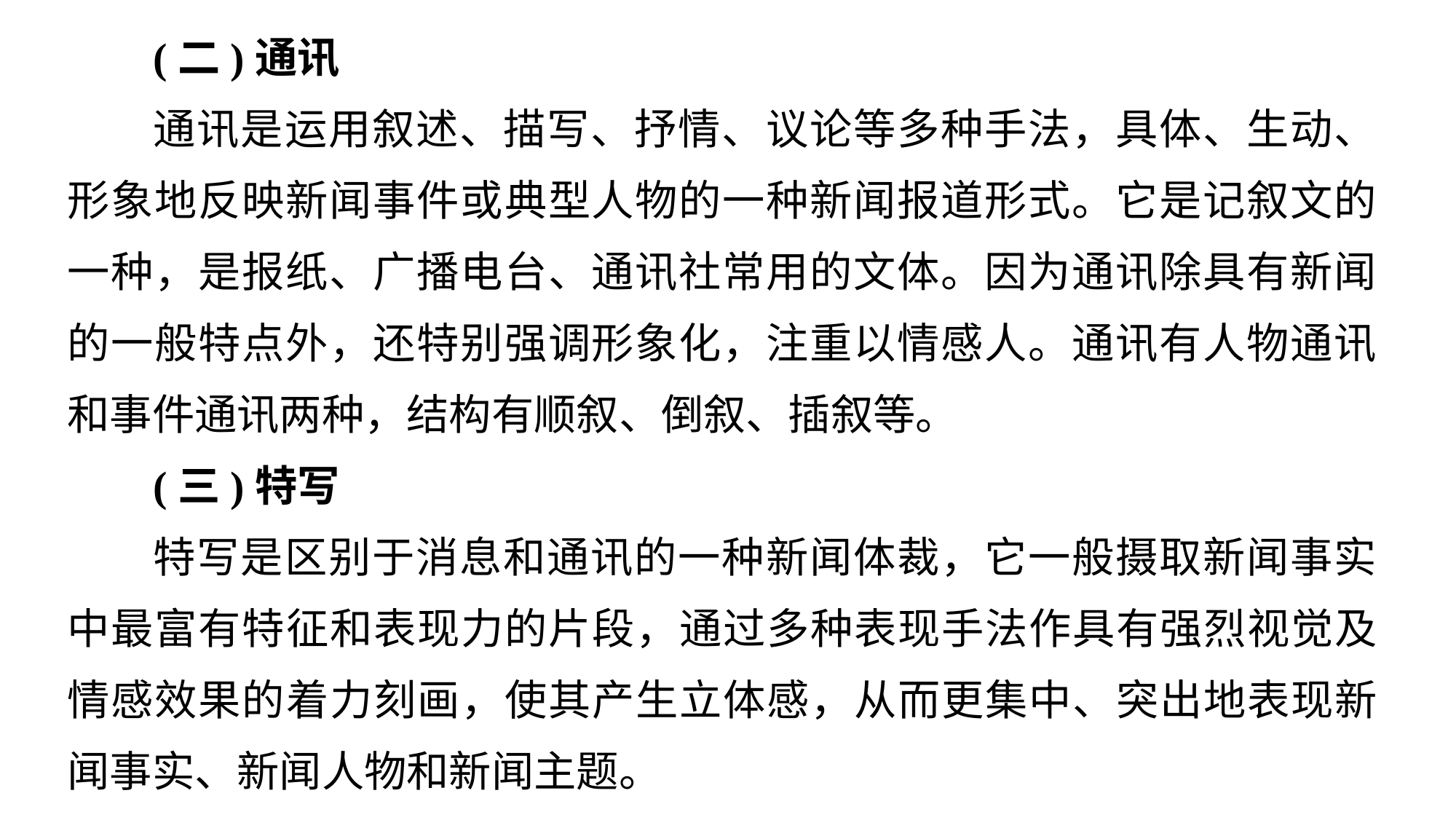

(二)通讯
通讯是运用叙述、描写、抒情、议论等多种手法，具体、生动、形象地反映新闻事件或典型人物的一种新闻报道形式。它是记叙文的一种，是报纸、广播电台、通讯社常用的文体。因为通讯除具有新闻的一般特点外，还特别强调形象化，注重以情感人。通讯有人物通讯和事件通讯两种，结构有顺叙、倒叙、插叙等。
(三)特写
特写是区别于消息和通讯的一种新闻体裁，它一般摄取新闻事实中最富有特征和表现力的片段，通过多种表现手法作具有强烈视觉及情感效果的着力刻画，使其产生立体感，从而更集中、突出地表现新闻事实、新闻人物和新闻主题。